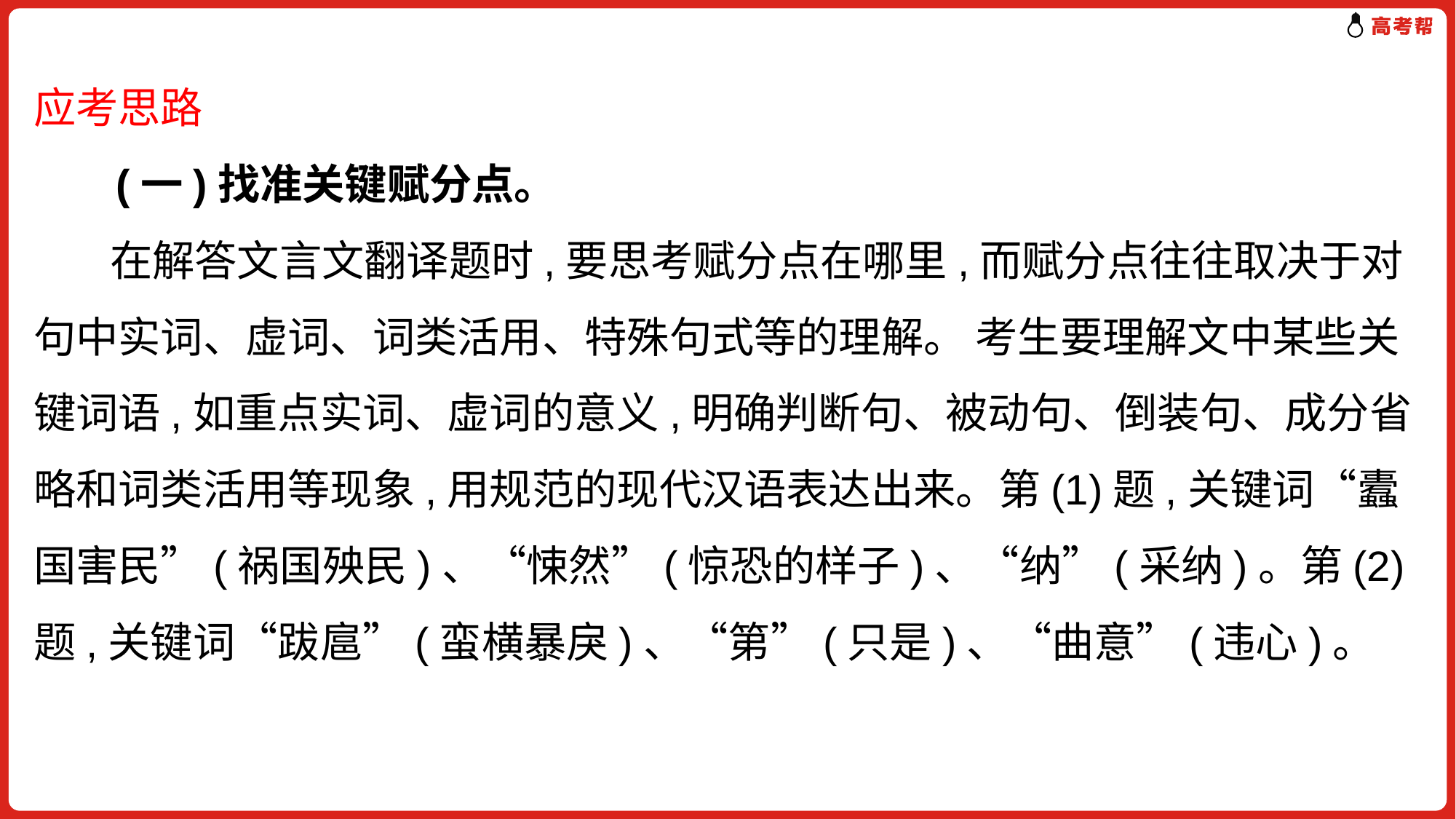

应考思路
       (一)找准关键赋分点。
       在解答文言文翻译题时,要思考赋分点在哪里,而赋分点往往取决于对句中实词、虚词、词类活用、特殊句式等的理解。 考生要理解文中某些关键词语,如重点实词、虚词的意义,明确判断句、被动句、倒装句、成分省略和词类活用等现象,用规范的现代汉语表达出来。第(1)题,关键词“蠹国害民”(祸国殃民)、“悚然”(惊恐的样子)、“纳”(采纳)。第(2)题,关键词“跋扈”(蛮横暴戾)、“第”(只是)、“曲意”(违心)。